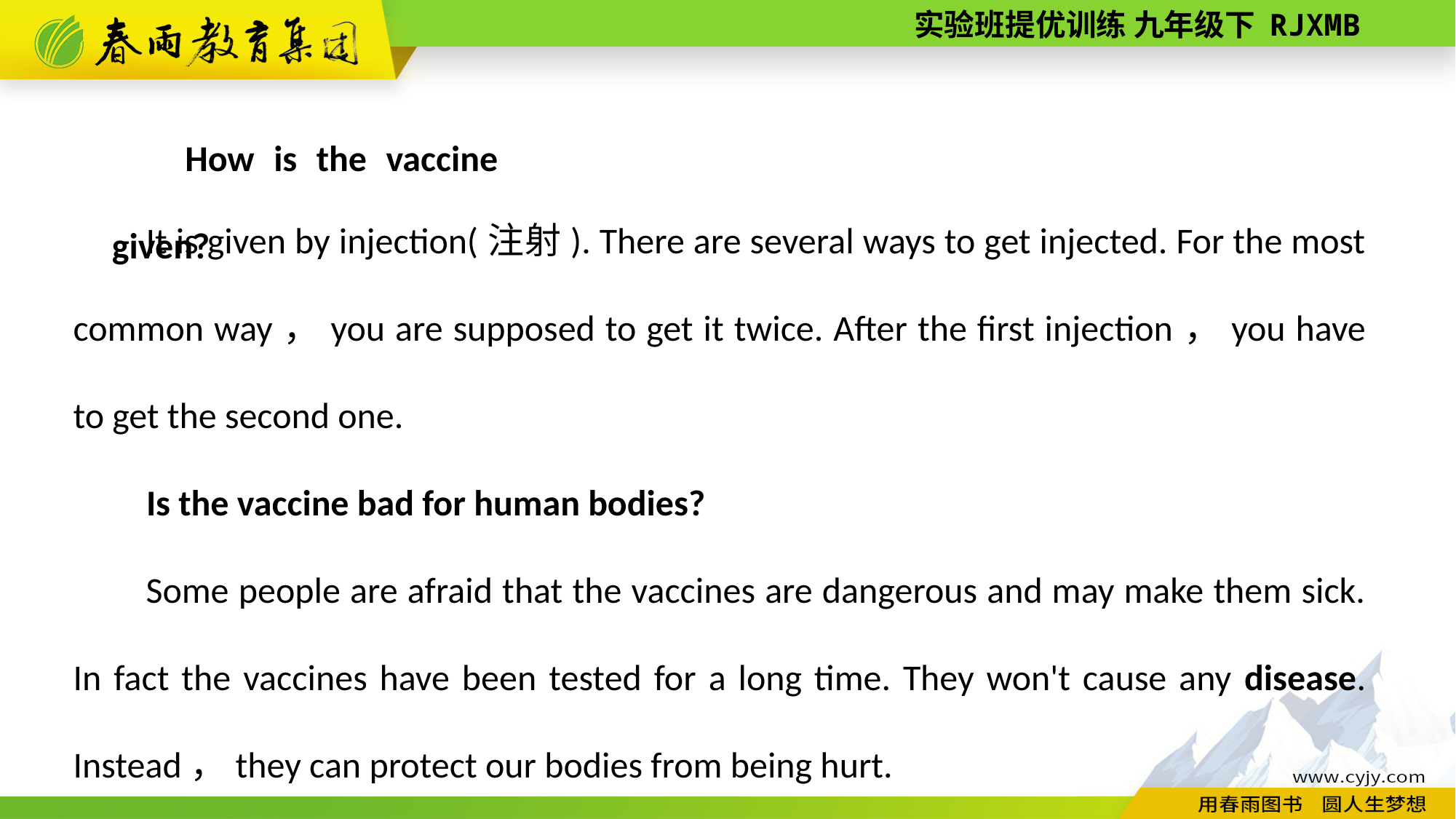

How is the vaccine given?
It is given by injection(注射). There are several ways to get injected. For the most common way，you are supposed to get it twice. After the first injection，you have to get the second one.
Is the vaccine bad for human bodies?
Some people are afraid that the vaccines are dangerous and may make them sick. In fact the vaccines have been tested for a long time. They won't cause any disease. Instead，they can protect our bodies from being hurt.